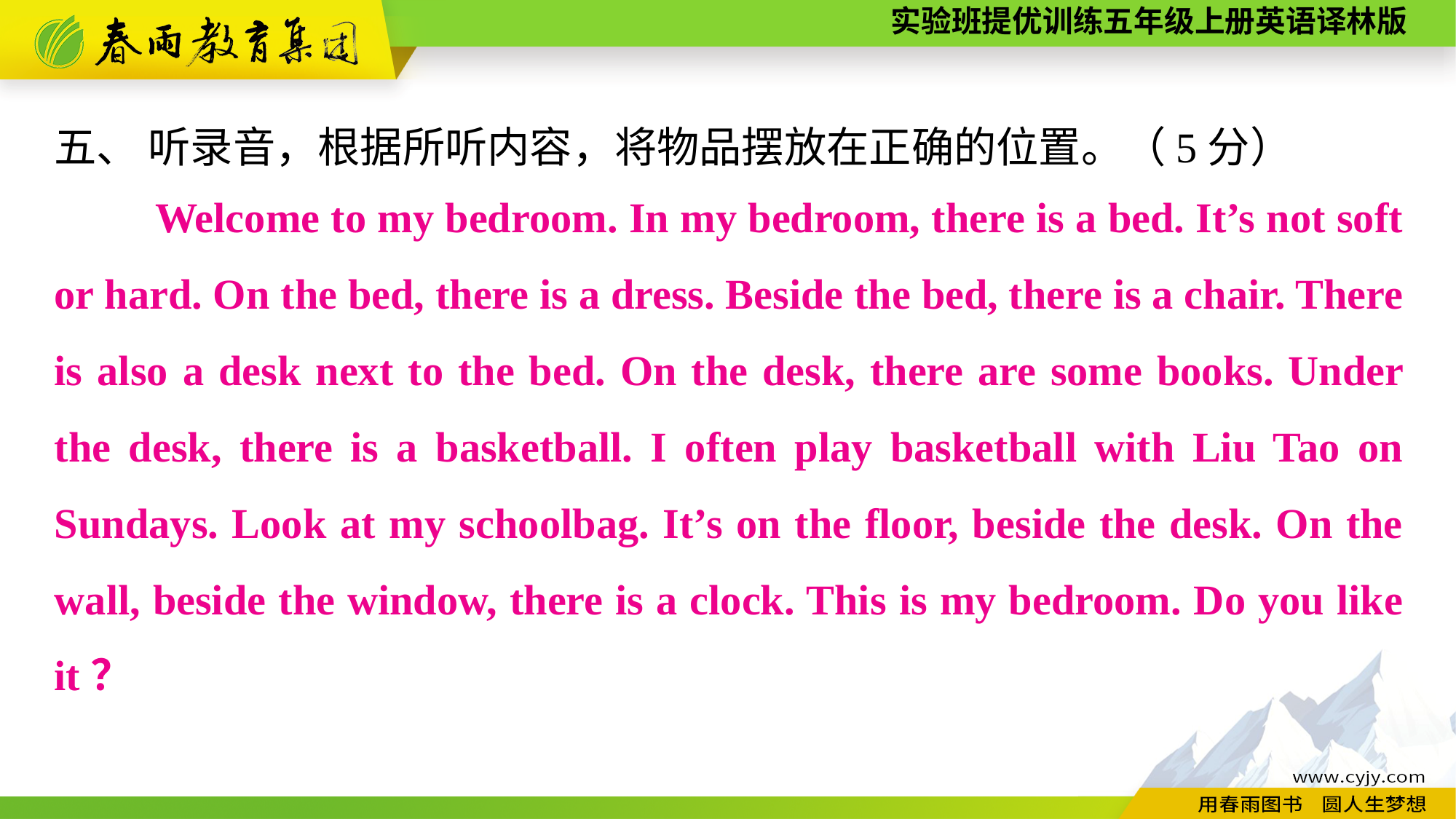

五、 听录音，根据所听内容，将物品摆放在正确的位置。（5分）
         Welcome to my bedroom. In my bedroom, there is a bed. It’s not soft or hard. On the bed, there is a dress. Beside the bed, there is a chair. There is also a desk next to the bed. On the desk, there are some books. Under the desk, there is a basketball. I often play basketball with Liu Tao on Sundays. Look at my schoolbag. It’s on the floor, beside the desk. On the wall, beside the window, there is a clock. This is my bedroom. Do you like it？